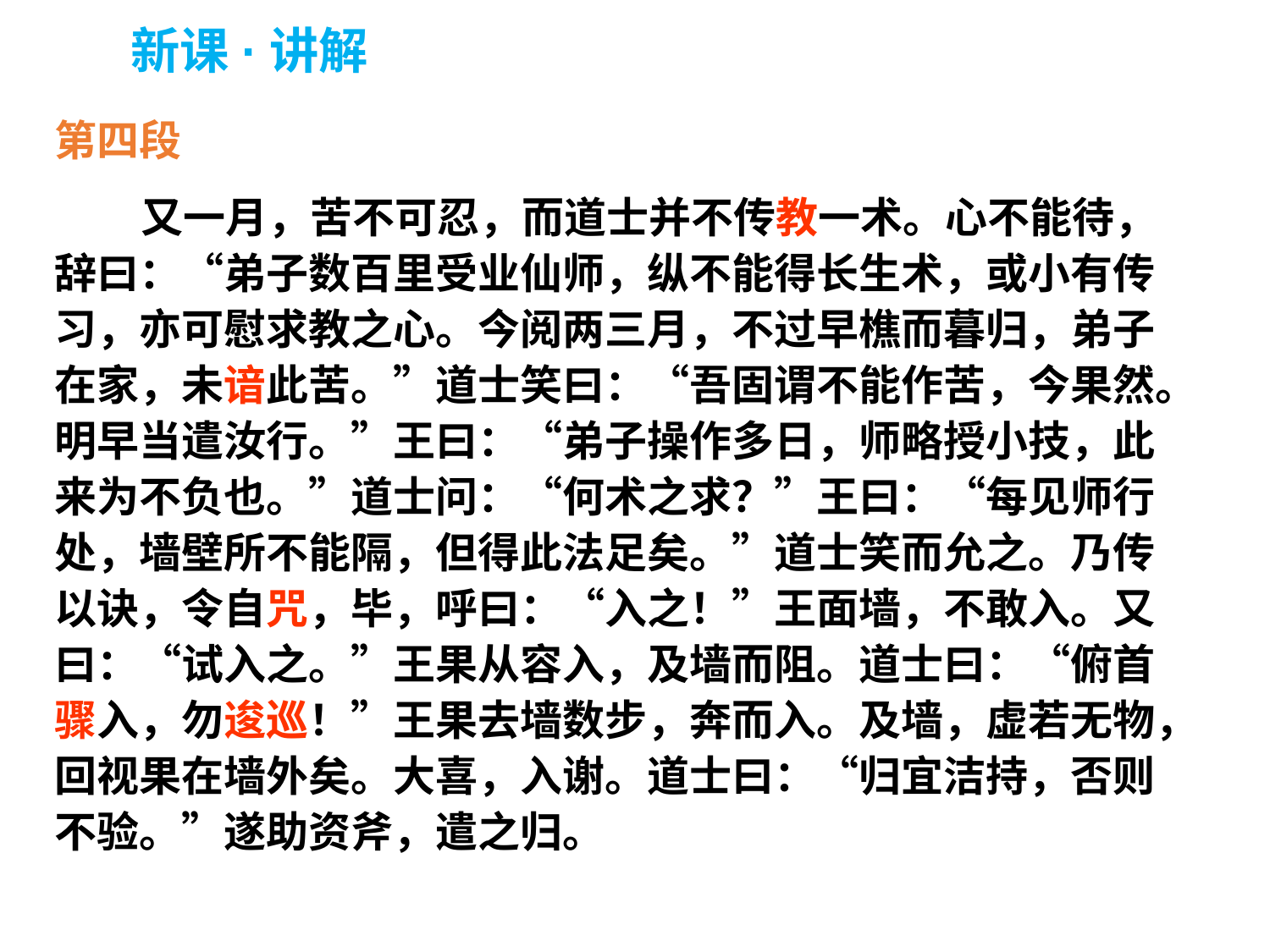

新课·讲解

第四段
        又一月，苦不可忍，而道士并不传教一术。心不能待，辞曰：“弟子数百里受业仙师，纵不能得长生术，或小有传习，亦可慰求教之心。今阅两三月，不过早樵而暮归，弟子在家，未谙此苦。”道士笑曰：“吾固谓不能作苦，今果然。明早当遣汝行。”王曰：“弟子操作多日，师略授小技，此来为不负也。”道士问：“何术之求？”王曰：“每见师行处，墙壁所不能隔，但得此法足矣。”道士笑而允之。乃传以诀，令自咒，毕，呼曰：“入之！”王面墙，不敢入。又曰：“试入之。”王果从容入，及墙而阻。道士曰：“俯首骤入，勿逡巡！”王果去墙数步，奔而入。及墙，虚若无物，回视果在墙外矣。大喜，入谢。道士曰：“归宜洁持，否则不验。”遂助资斧，遣之归。